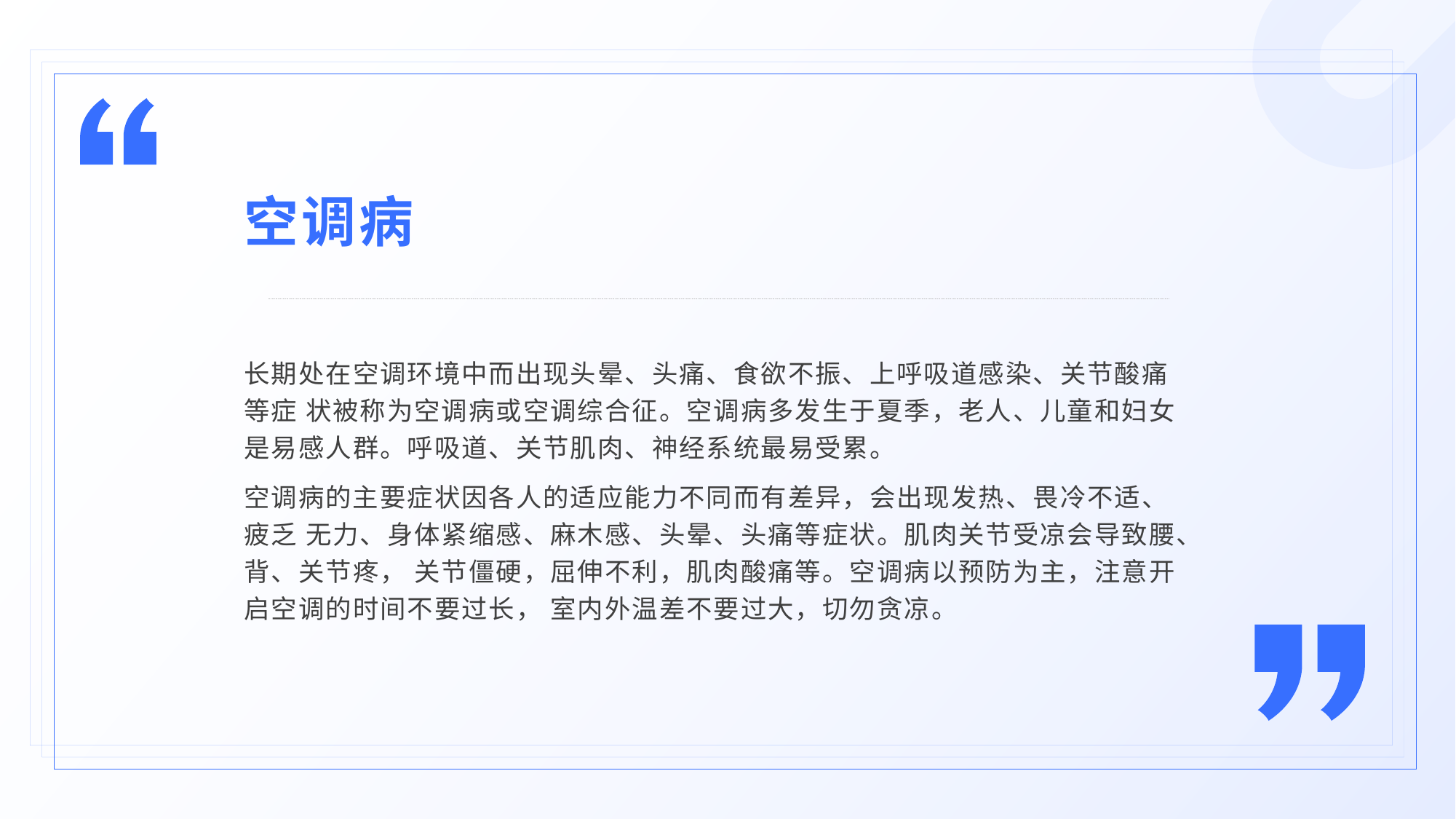

空调病
长期处在空调环境中而出现头晕、头痛、食欲不振、上呼吸道感染、关节酸痛等症 状被称为空调病或空调综合征。空调病多发生于夏季，老人、儿童和妇女是易感人群。呼吸道、关节肌肉、神经系统最易受累。
空调病的主要症状因各人的适应能力不同而有差异，会出现发热、畏冷不适、疲乏 无力、身体紧缩感、麻木感、头晕、头痛等症状。肌肉关节受凉会导致腰、背、关节疼， 关节僵硬，屈伸不利，肌肉酸痛等。空调病以预防为主，注意开启空调的时间不要过长， 室内外温差不要过大，切勿贪凉。